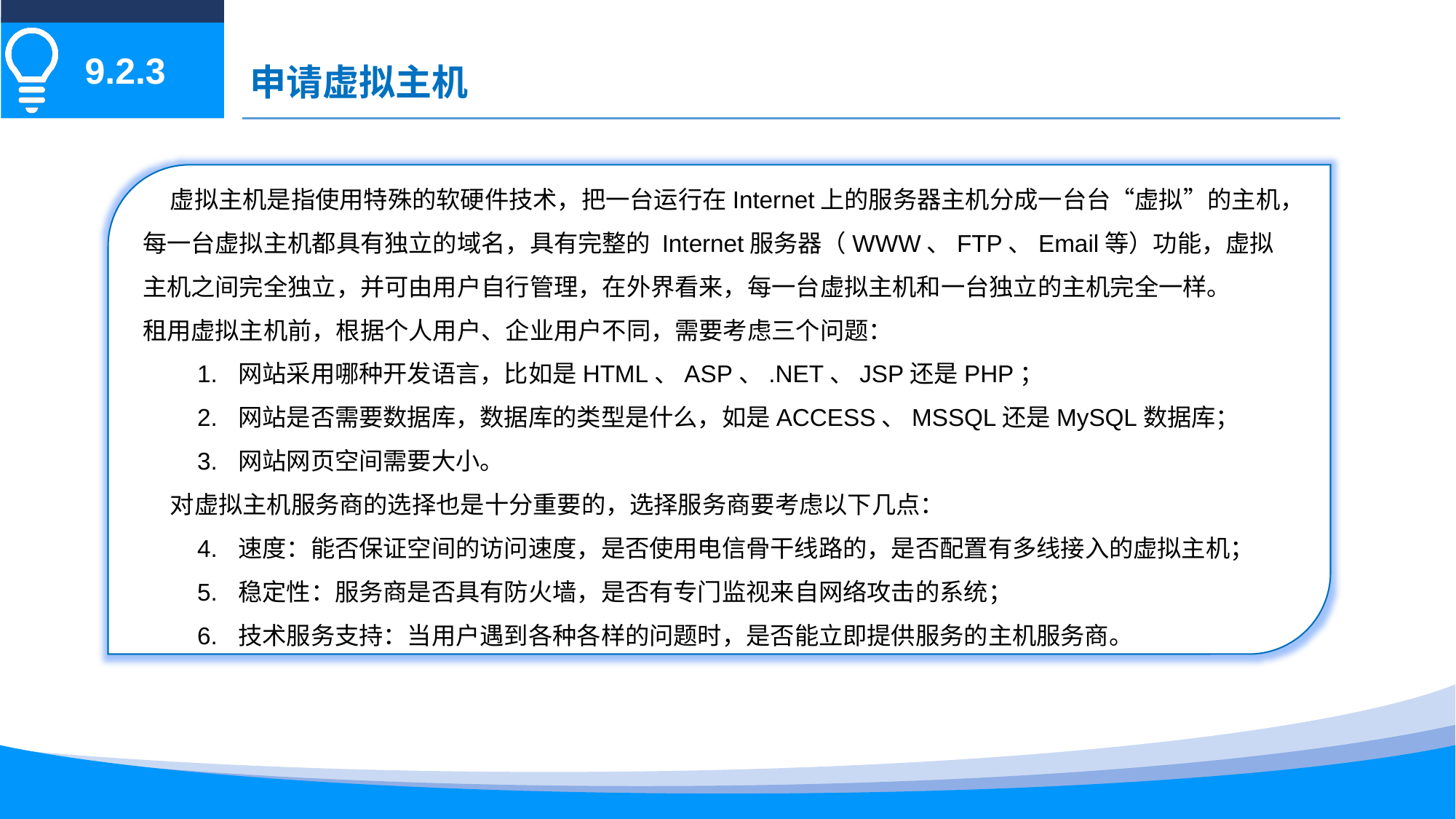

9.2.3
申请虚拟主机
    虚拟主机是指使用特殊的软硬件技术，把一台运行在Internet上的服务器主机分成一台台“虚拟”的主机，每一台虚拟主机都具有独立的域名，具有完整的 Internet服务器（WWW、FTP、Email等）功能，虚拟主机之间完全独立，并可由用户自行管理，在外界看来，每一台虚拟主机和一台独立的主机完全一样。
租用虚拟主机前，根据个人用户、企业用户不同，需要考虑三个问题：
网站采用哪种开发语言，比如是HTML、ASP、.NET、JSP还是PHP；
网站是否需要数据库，数据库的类型是什么，如是ACCESS、MSSQL还是MySQL数据库；
网站网页空间需要大小。
    对虚拟主机服务商的选择也是十分重要的，选择服务商要考虑以下几点：
速度：能否保证空间的访问速度，是否使用电信骨干线路的，是否配置有多线接入的虚拟主机；
稳定性：服务商是否具有防火墙，是否有专门监视来自网络攻击的系统；
技术服务支持：当用户遇到各种各样的问题时，是否能立即提供服务的主机服务商。